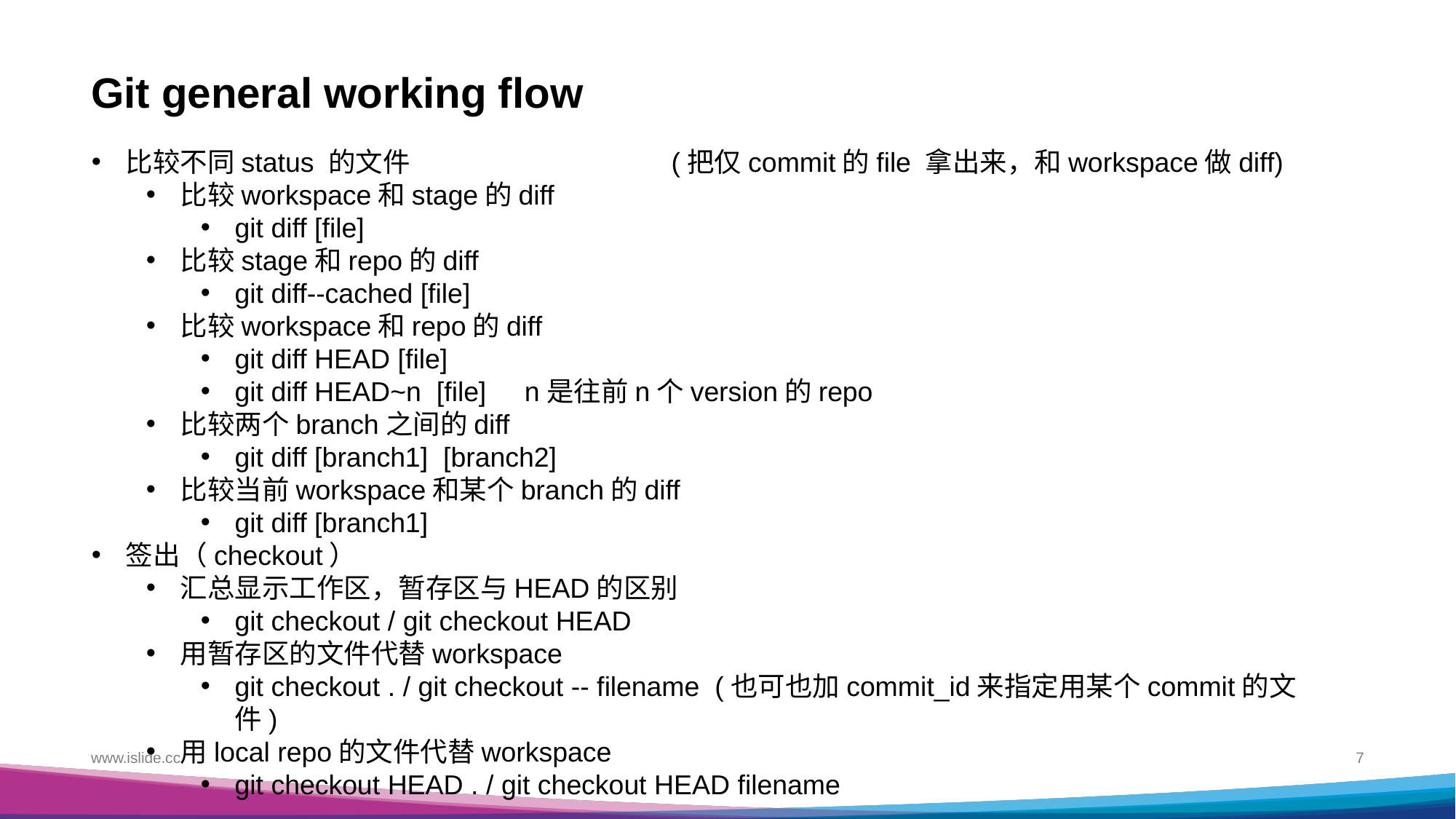

# Git general working flow
比较不同status 的文件			(把仅commit的file 拿出来，和workspace做diff)
比较workspace和stage的diff
git diff [file]
比较stage和repo的diff
git diff--cached [file]
比较workspace和repo的diff
git diff HEAD [file]
git diff HEAD~n  [file]     n是往前n个version的repo
比较两个branch之间的diff
git diff [branch1]  [branch2]
比较当前workspace和某个branch的diff
git diff [branch1]
签出（checkout）
汇总显示工作区，暂存区与HEAD的区别
git checkout / git checkout HEAD
用暂存区的文件代替workspace
git checkout . / git checkout -- filename  (也可也加commit_id来指定用某个commit的文件)
用local repo的文件代替workspace
git checkout HEAD . / git checkout HEAD filename

www.islide.cc
7